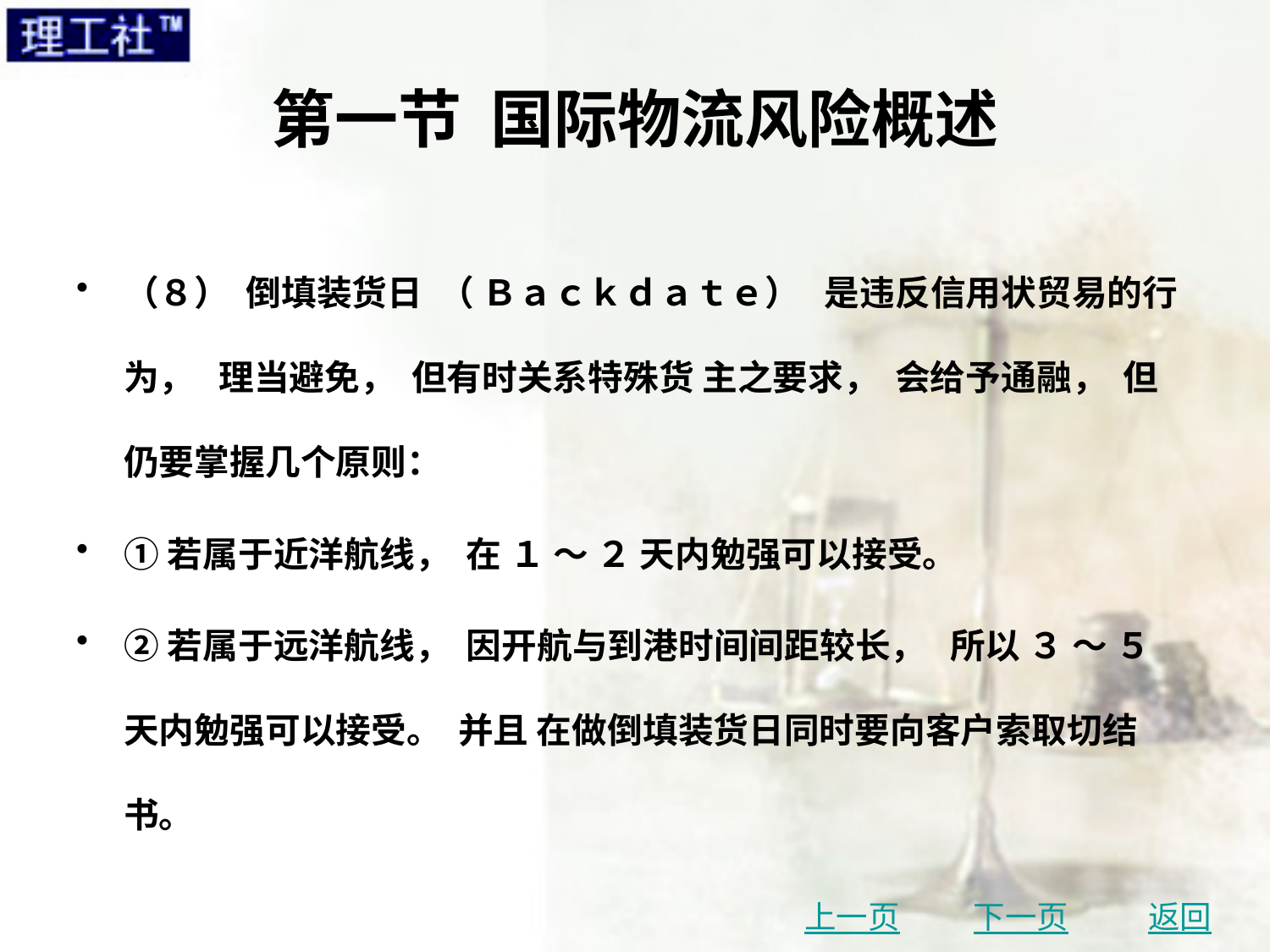

# 第一节  国际物流风险概述
（８）  倒填装货日  （ Ｂａｃｋｄａｔｅ）   是违反信用状贸易的行为，   理当避免，  但有时关系特殊货 主之要求，  会给予通融，  但仍要掌握几个原则：
①若属于近洋航线，  在 １ ～ ２ 天内勉强可以接受。
②若属于远洋航线，  因开航与到港时间间距较长，   所以 ３ ～ ５ 天内勉强可以接受。  并且 在做倒填装货日同时要向客户索取切结书。

上一页
下一页
返回